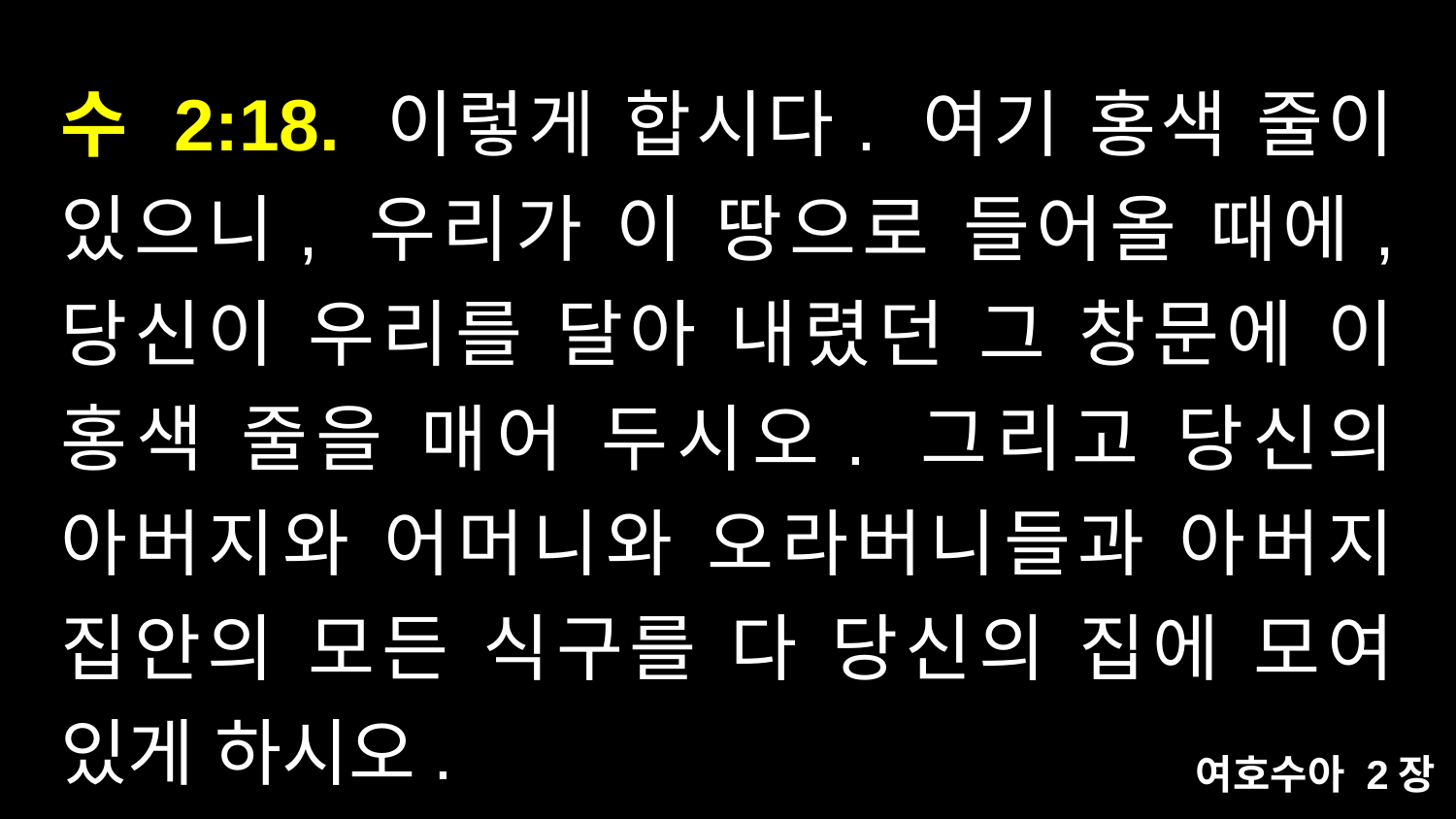

# 수 2:18. 이렇게 합시다. 여기 홍색 줄이 있으니, 우리가 이 땅으로 들어올 때에, 당신이 우리를 달아 내렸던 그 창문에 이 홍색 줄을 매어 두시오. 그리고 당신의 아버지와 어머니와 오라버니들과 아버지 집안의 모든 식구를 다 당신의 집에 모여 있게 하시오.
여호수아 2장